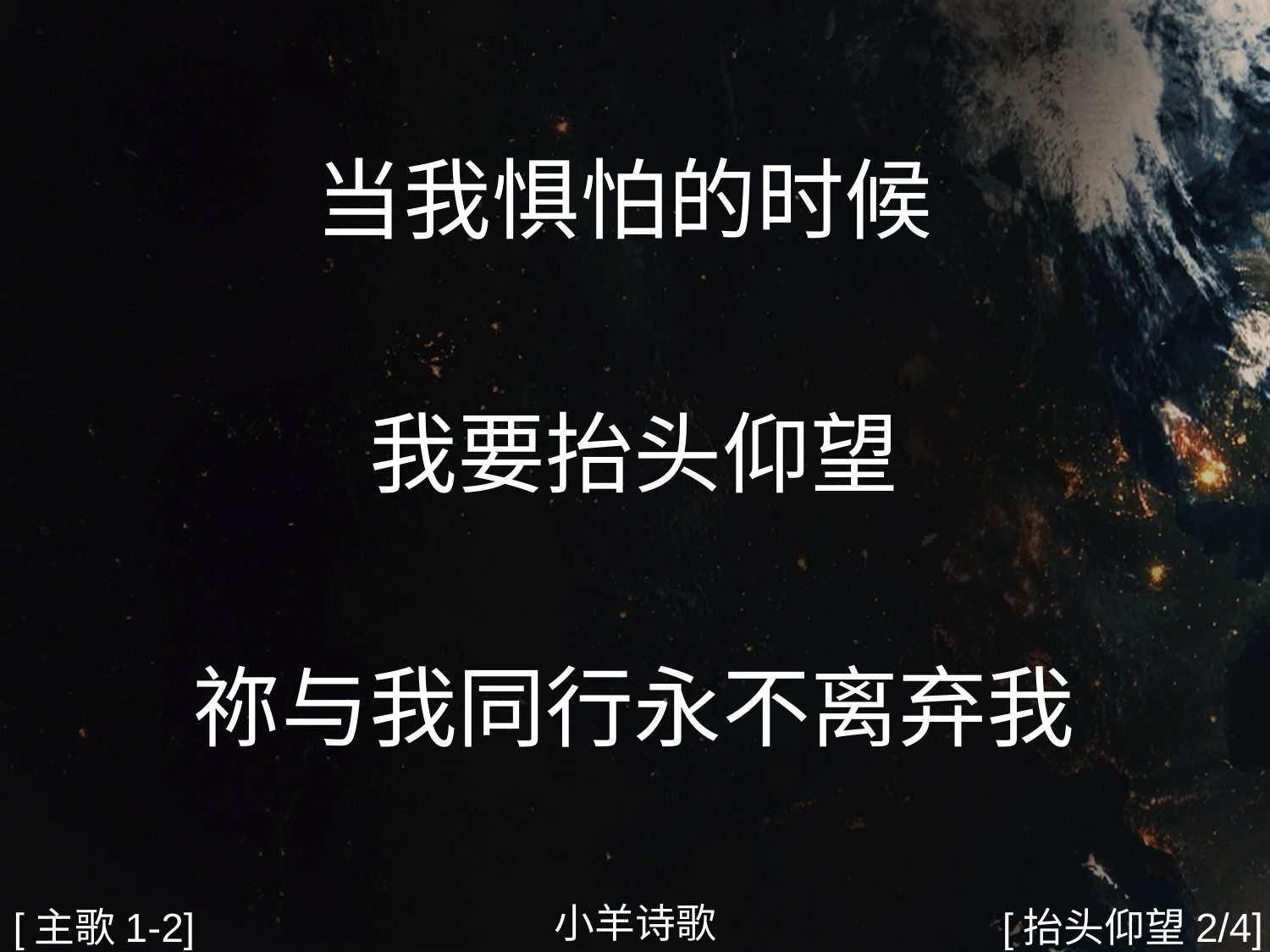

当我惧怕的时候

我要抬头仰望

祢与我同行永不离弃我
#

小羊诗歌
[主歌1-2]
[抬头仰望2/4]